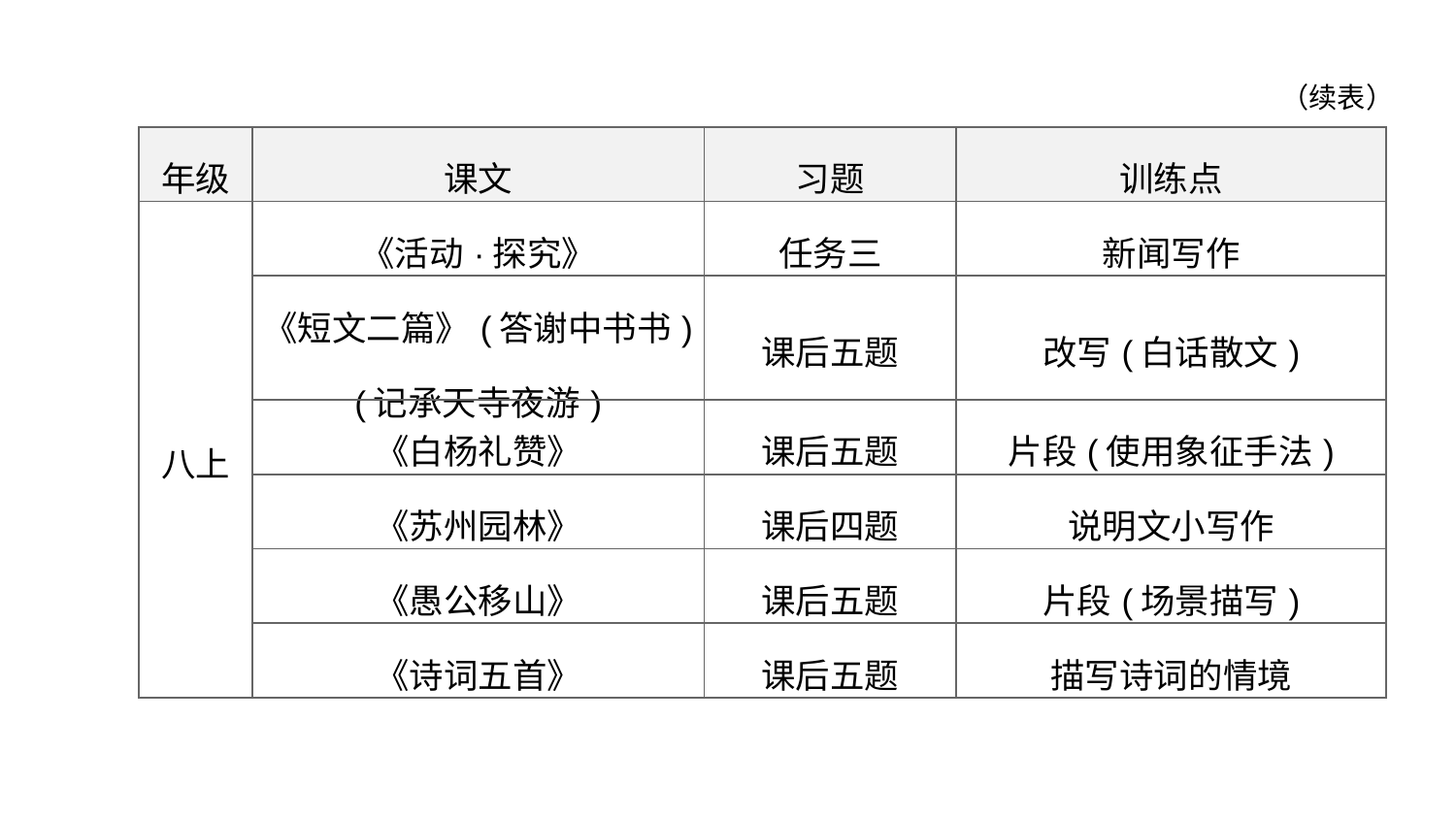

（续表）
| 年级 | 课文 | 习题 | 训练点 |
| --- | --- | --- | --- |
| 八上 | 《活动·探究》 | 任务三 | 新闻写作 |
|  | 《短文二篇》(答谢中书书) (记承天寺夜游) | 课后五题 | 改写(白话散文) |
|  | 《白杨礼赞》 | 课后五题 | 片段(使用象征手法) |
|  | 《苏州园林》 | 课后四题 | 说明文小写作 |
|  | 《愚公移山》 | 课后五题 | 片段(场景描写) |
|  | 《诗词五首》 | 课后五题 | 描写诗词的情境 |